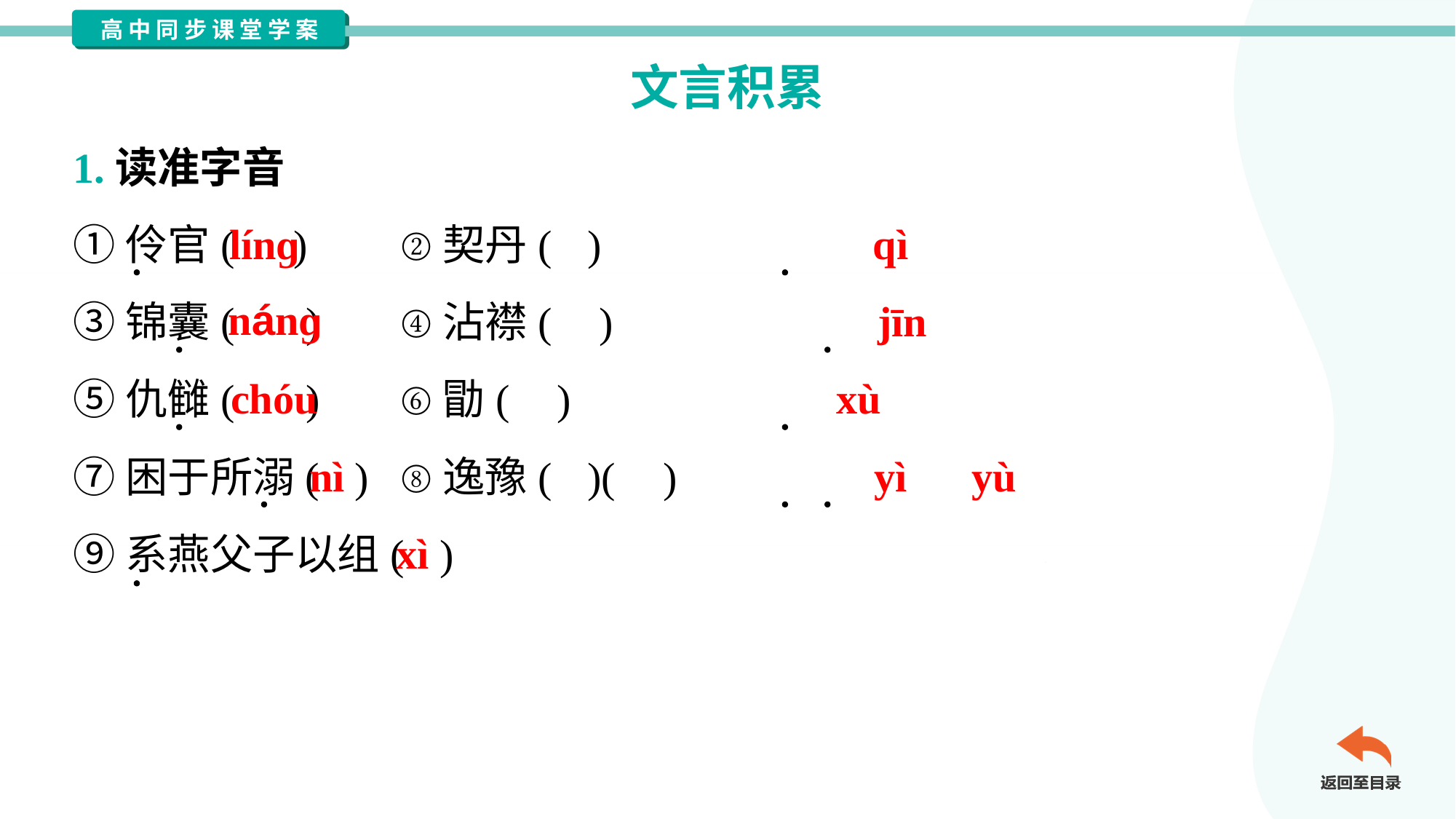

文言积累
1.读准字音
①伶官(     )	②契丹(   )
③锦囊(      )	④沾襟(    )
⑤仇雠(      )	⑥勖(    )
⑦困于所溺(   )	⑧逸豫(   )(    )
⑨系燕父子以组(   )
línɡ
qì
nánɡ
jīn

chóu
xù

nì
yì
yù

xì